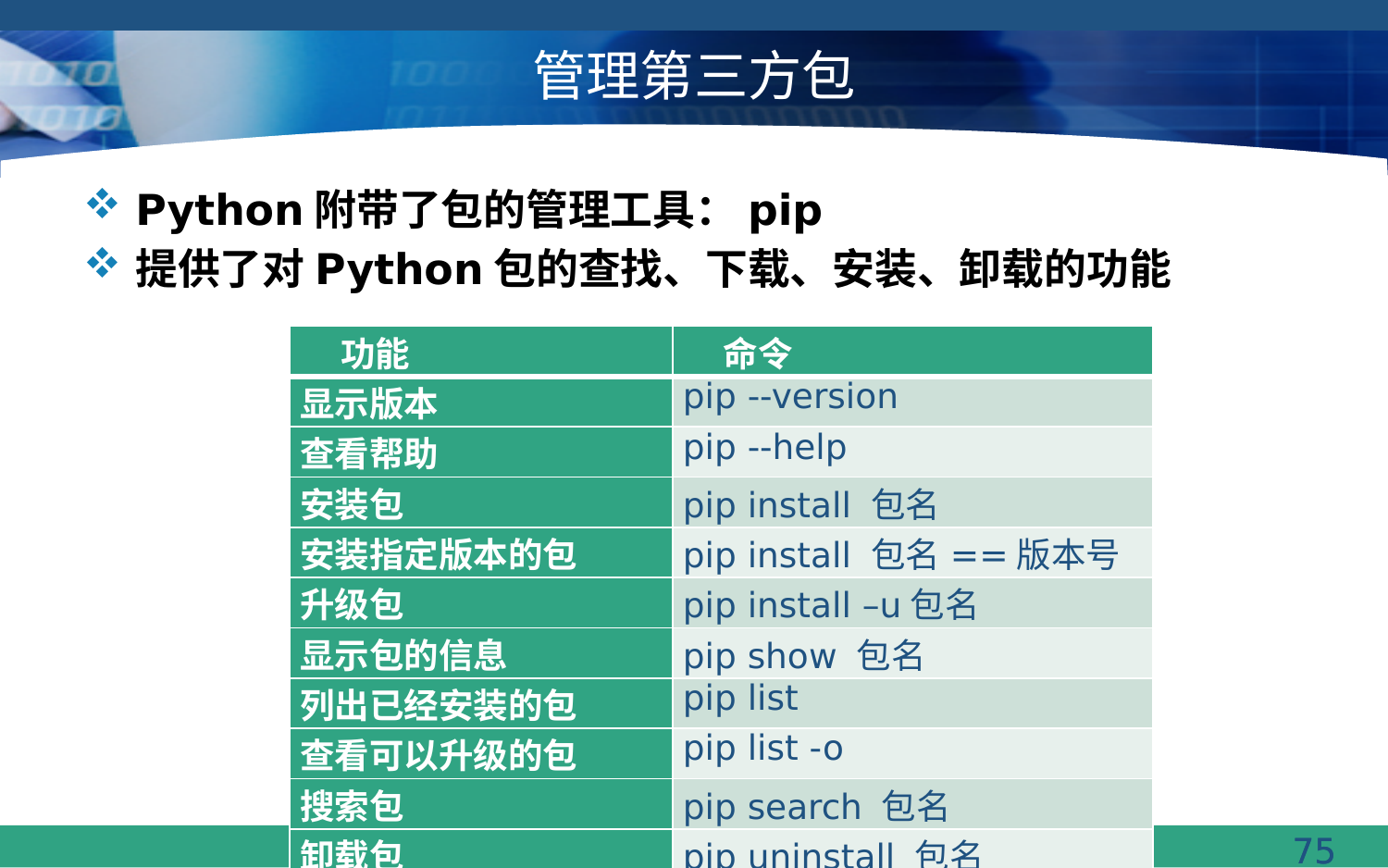

# 管理第三方包
Python附带了包的管理工具：pip
提供了对Python包的查找、下载、安装、卸载的功能
| 功能 | 命令 |
| --- | --- |
| 显示版本 | pip --version |
| 查看帮助 | pip --help |
| 安装包 | pip install 包名 |
| 安装指定版本的包 | pip install 包名==版本号 |
| 升级包 | pip install –u包名 |
| 显示包的信息 | pip show 包名 |
| 列出已经安装的包 | pip list |
| 查看可以升级的包 | pip list -o |
| 搜索包 | pip search 包名 |
| 卸载包 | pip uninstall 包名 |